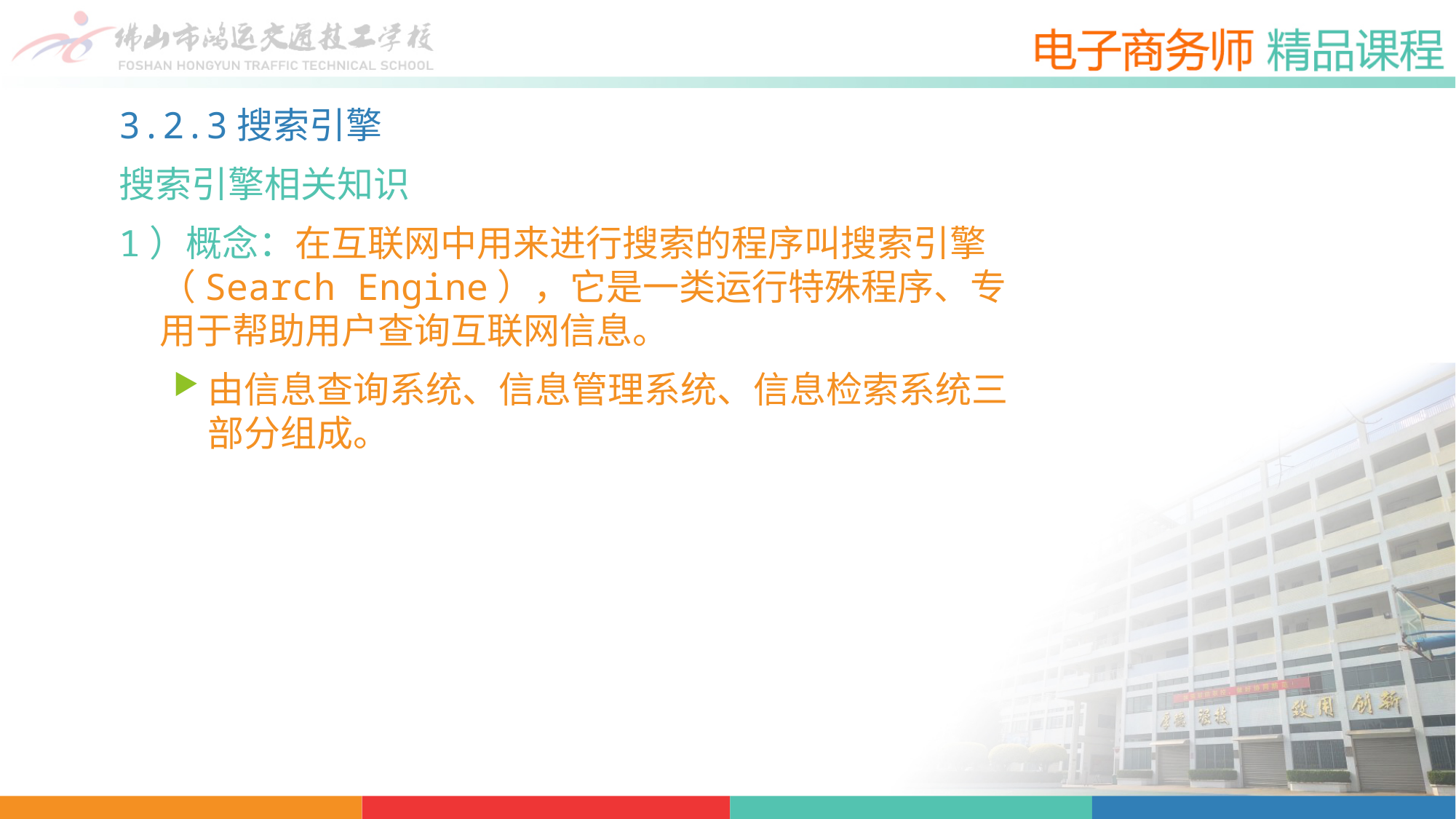

3.2.3搜索引擎
搜索引擎相关知识
1）概念：在互联网中用来进行搜索的程序叫搜索引擎（Search Engine），它是一类运行特殊程序、专用于帮助用户查询互联网信息。
由信息查询系统、信息管理系统、信息检索系统三部分组成。